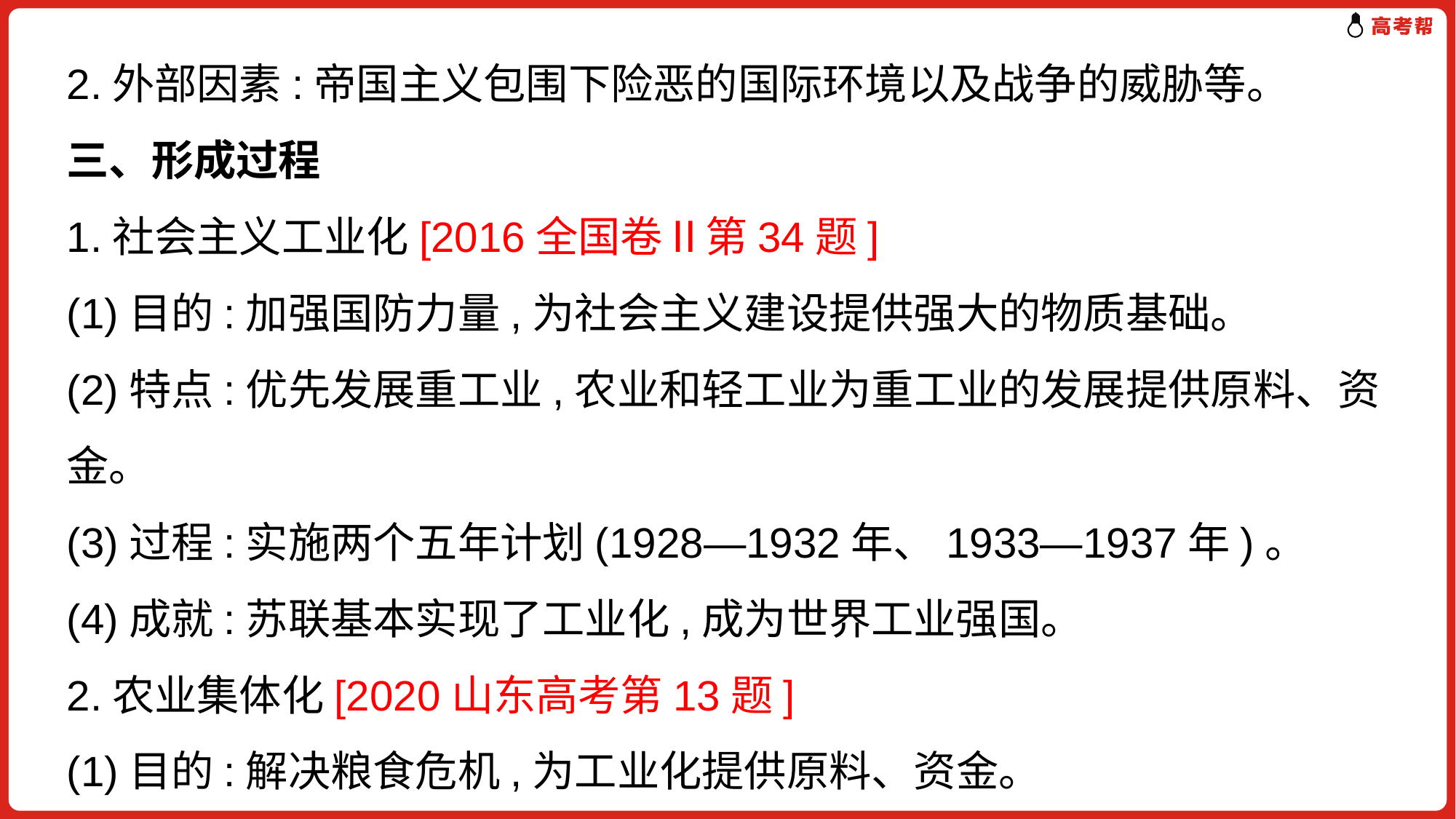

2.外部因素:帝国主义包围下险恶的国际环境以及战争的威胁等。
三、形成过程
1.社会主义工业化[2016全国卷Ⅱ第34题]
(1)目的:加强国防力量,为社会主义建设提供强大的物质基础。
(2)特点:优先发展重工业,农业和轻工业为重工业的发展提供原料、资金。
(3)过程:实施两个五年计划(1928—1932年、1933—1937年)。
(4)成就:苏联基本实现了工业化,成为世界工业强国。
2.农业集体化[2020山东高考第13题]
(1)目的:解决粮食危机,为工业化提供原料、资金。
(2)过程:推行农业集体化运动,建立集体农庄。